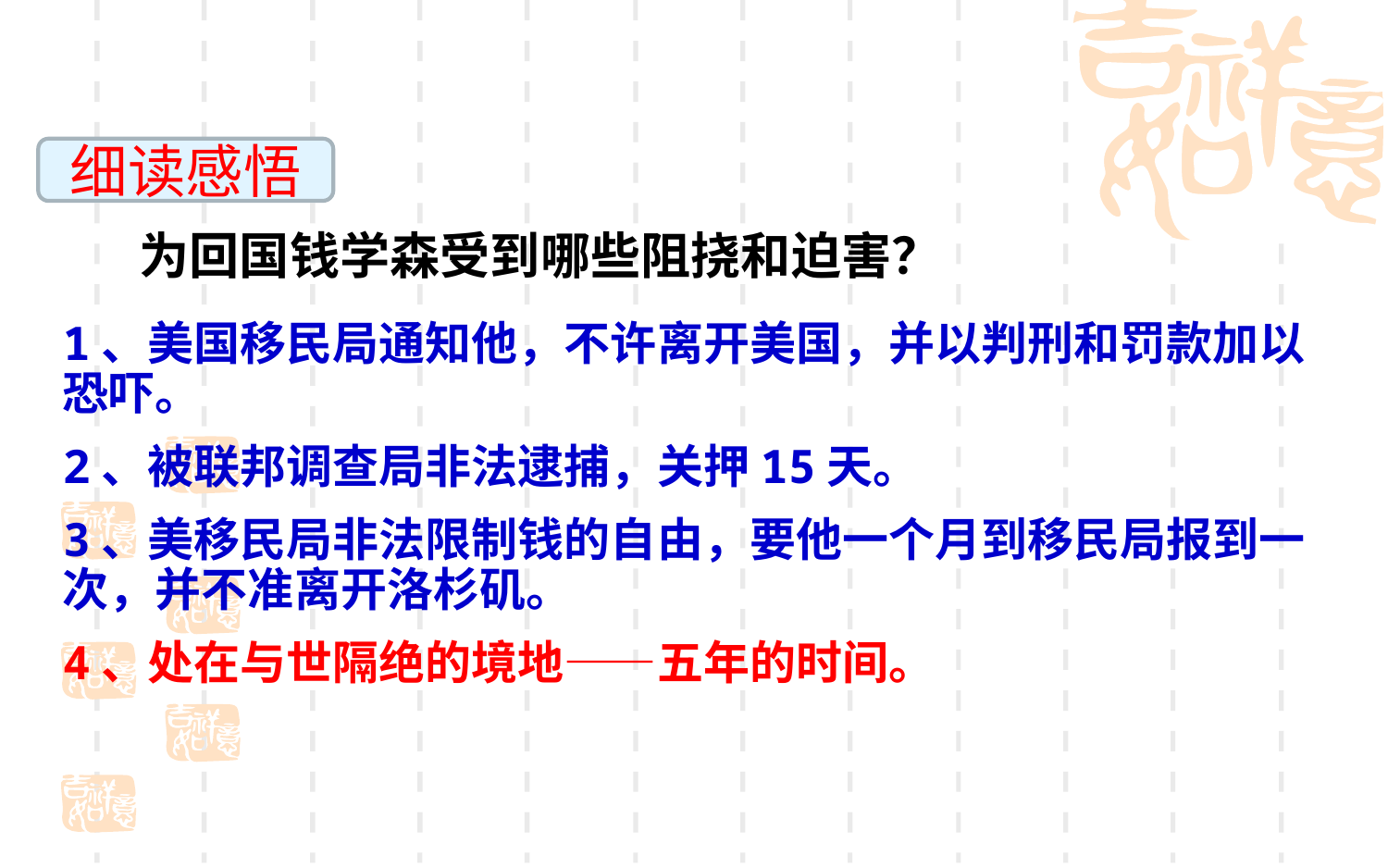

细读感悟
为回国钱学森受到哪些阻挠和迫害？
1、美国移民局通知他，不许离开美国，并以判刑和罚款加以恐吓。
2、被联邦调查局非法逮捕，关押15天。
3、美移民局非法限制钱的自由，要他一个月到移民局报到一次，并不准离开洛杉矶。
4、处在与世隔绝的境地——五年的时间。